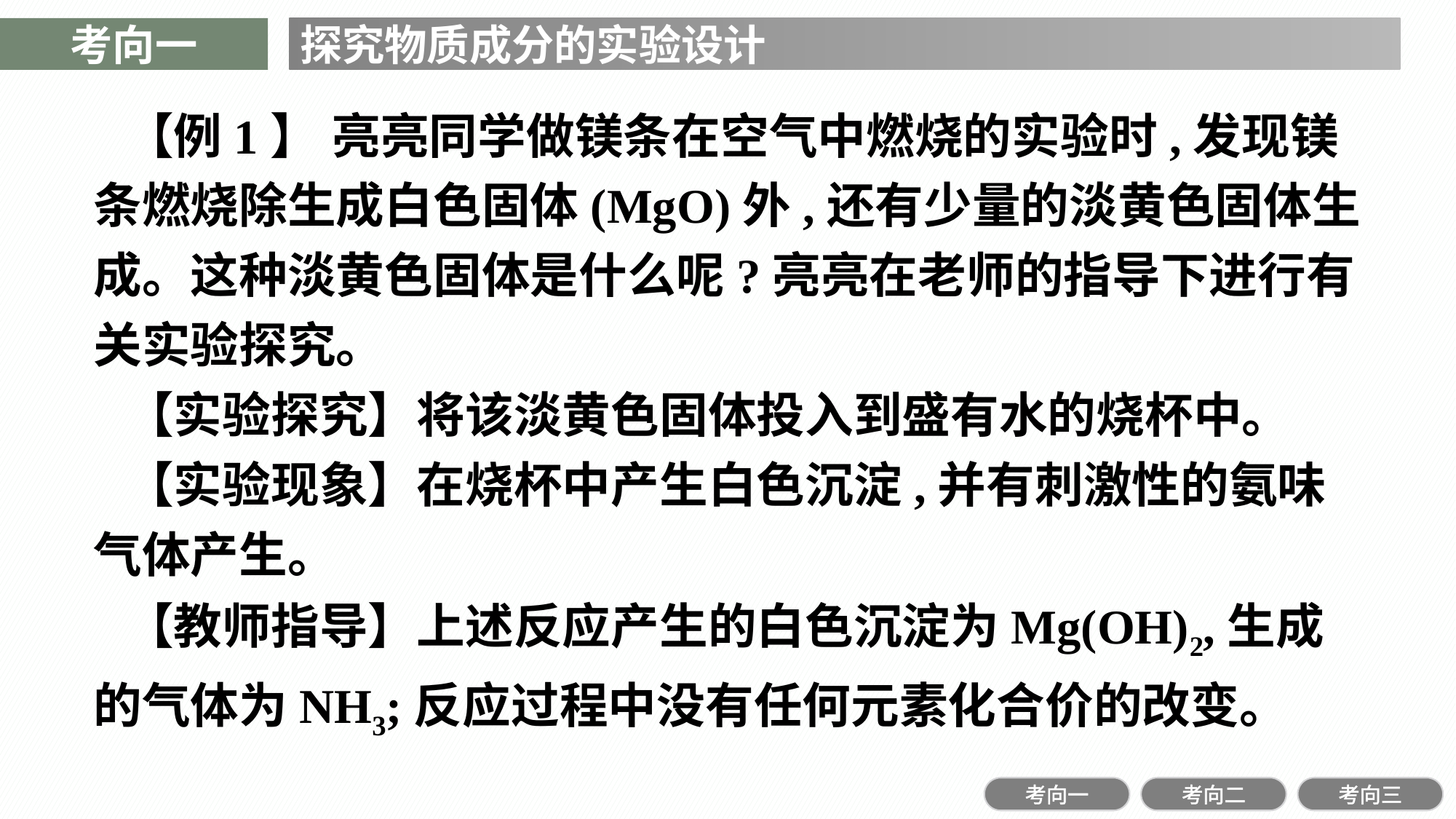

考向一
探究物质成分的实验设计

【例1】 亮亮同学做镁条在空气中燃烧的实验时,发现镁条燃烧除生成白色固体(MgO)外,还有少量的淡黄色固体生成。这种淡黄色固体是什么呢?亮亮在老师的指导下进行有关实验探究。
【实验探究】将该淡黄色固体投入到盛有水的烧杯中。
【实验现象】在烧杯中产生白色沉淀,并有刺激性的氨味气体产生。
【教师指导】上述反应产生的白色沉淀为Mg(OH)2,生成的气体为NH3;反应过程中没有任何元素化合价的改变。